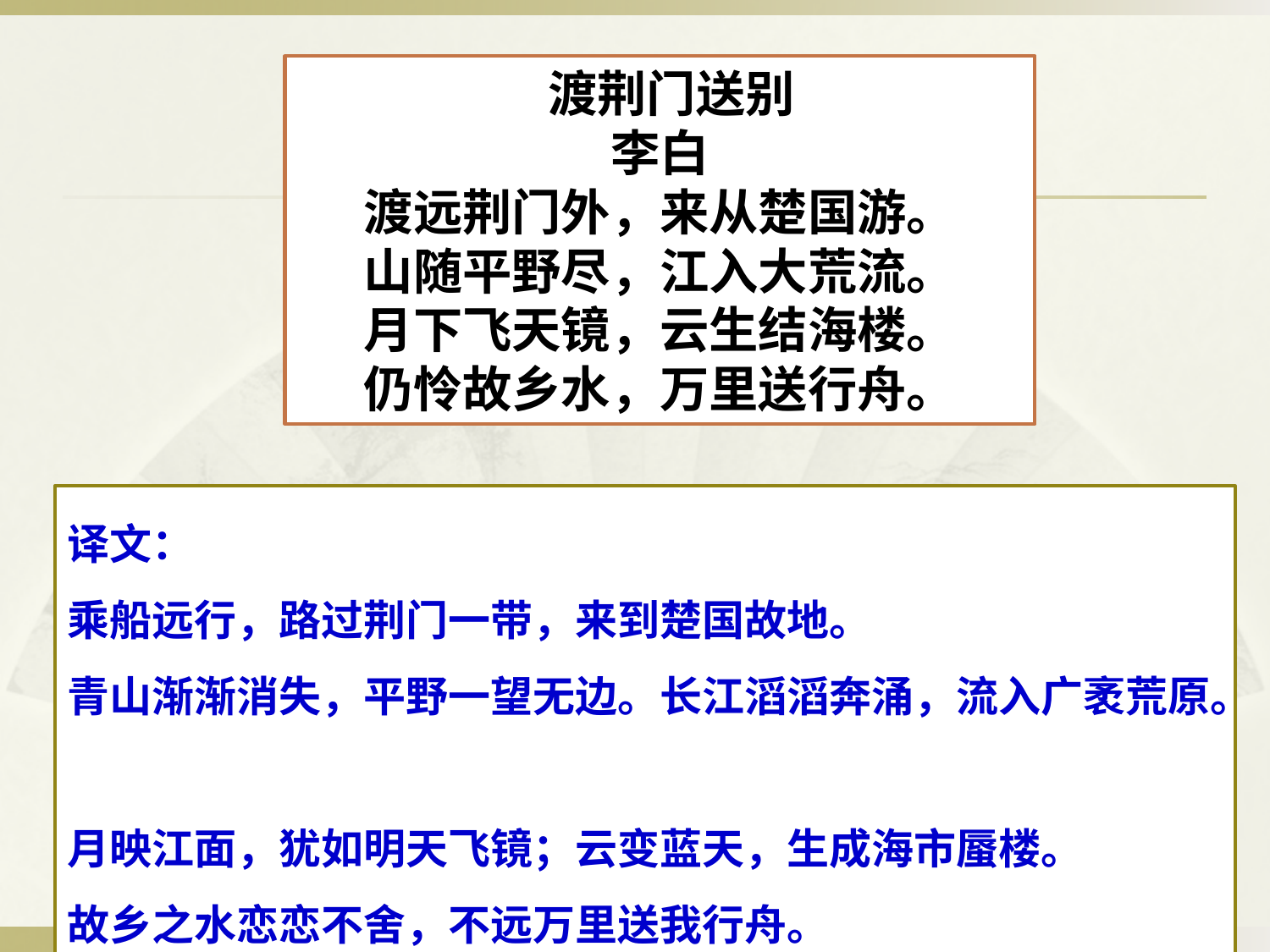

渡荆门送别
李白
渡远荆门外，来从楚国游。
山随平野尽，江入大荒流。
月下飞天镜，云生结海楼。
仍怜故乡水，万里送行舟。
译文：
乘船远行，路过荆门一带，来到楚国故地。
青山渐渐消失，平野一望无边。长江滔滔奔涌，流入广袤荒原。
月映江面，犹如明天飞镜；云变蓝天，生成海市蜃楼。
故乡之水恋恋不舍，不远万里送我行舟。